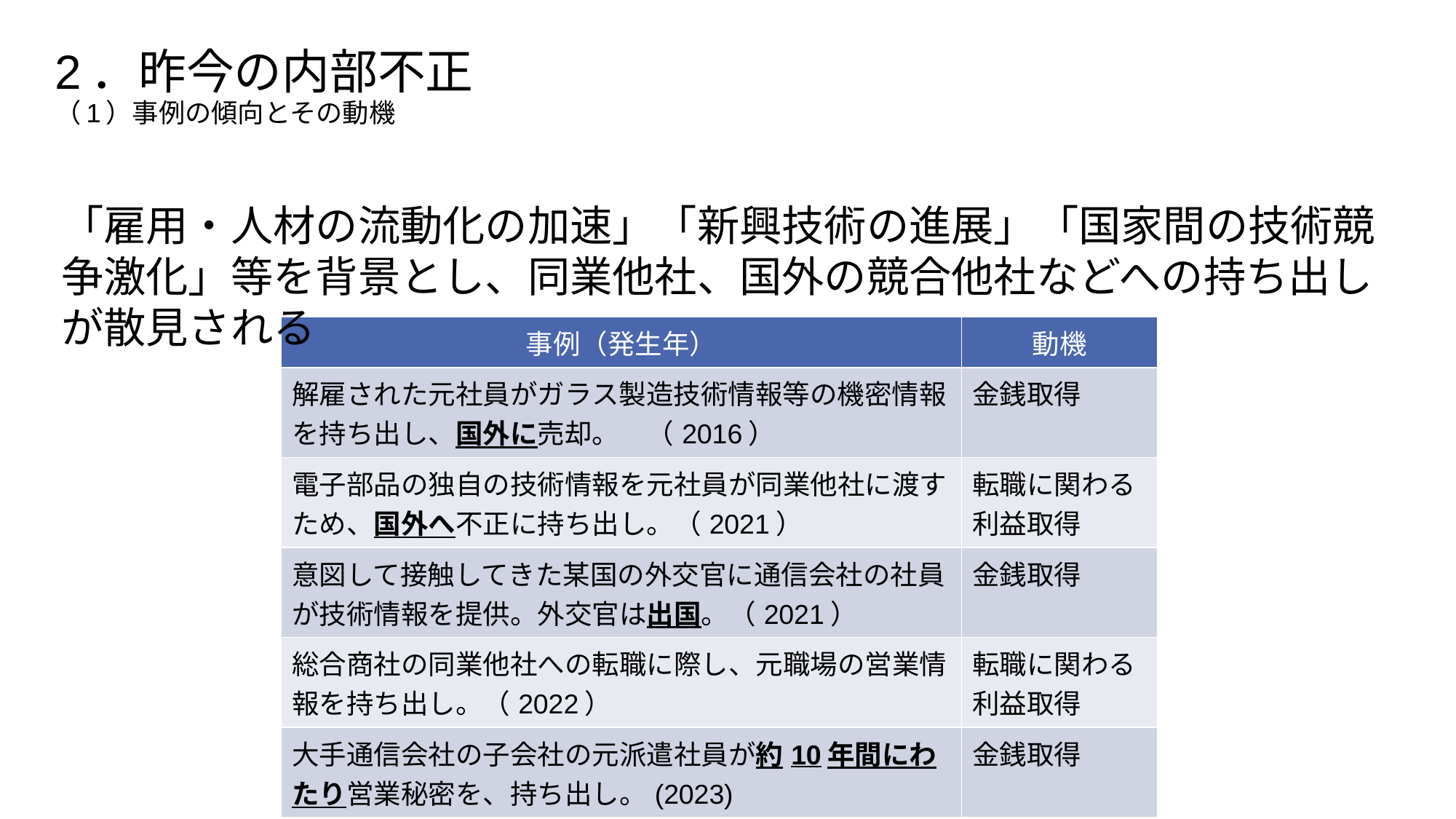

# 2．昨今の内部不正 （1）事例の傾向とその動機
「雇用・人材の流動化の加速」「新興技術の進展」「国家間の技術競争激化」等を背景とし、同業他社、国外の競合他社などへの持ち出しが散見される
| 事例（発生年） | 動機 |
| --- | --- |
| 解雇された元社員がガラス製造技術情報等の機密情報を持ち出し、国外に売却。　（2016） | 金銭取得 |
| 電子部品の独自の技術情報を元社員が同業他社に渡すため、国外へ不正に持ち出し。（2021） | 転職に関わる利益取得 |
| 意図して接触してきた某国の外交官に通信会社の社員が技術情報を提供。外交官は出国。（2021） | 金銭取得 |
| 総合商社の同業他社への転職に際し、元職場の営業情報を持ち出し。（2022） | 転職に関わる利益取得 |
| 大手通信会社の子会社の元派遣社員が約10年間にわたり営業秘密を、持ち出し。(2023) | 金銭取得 |